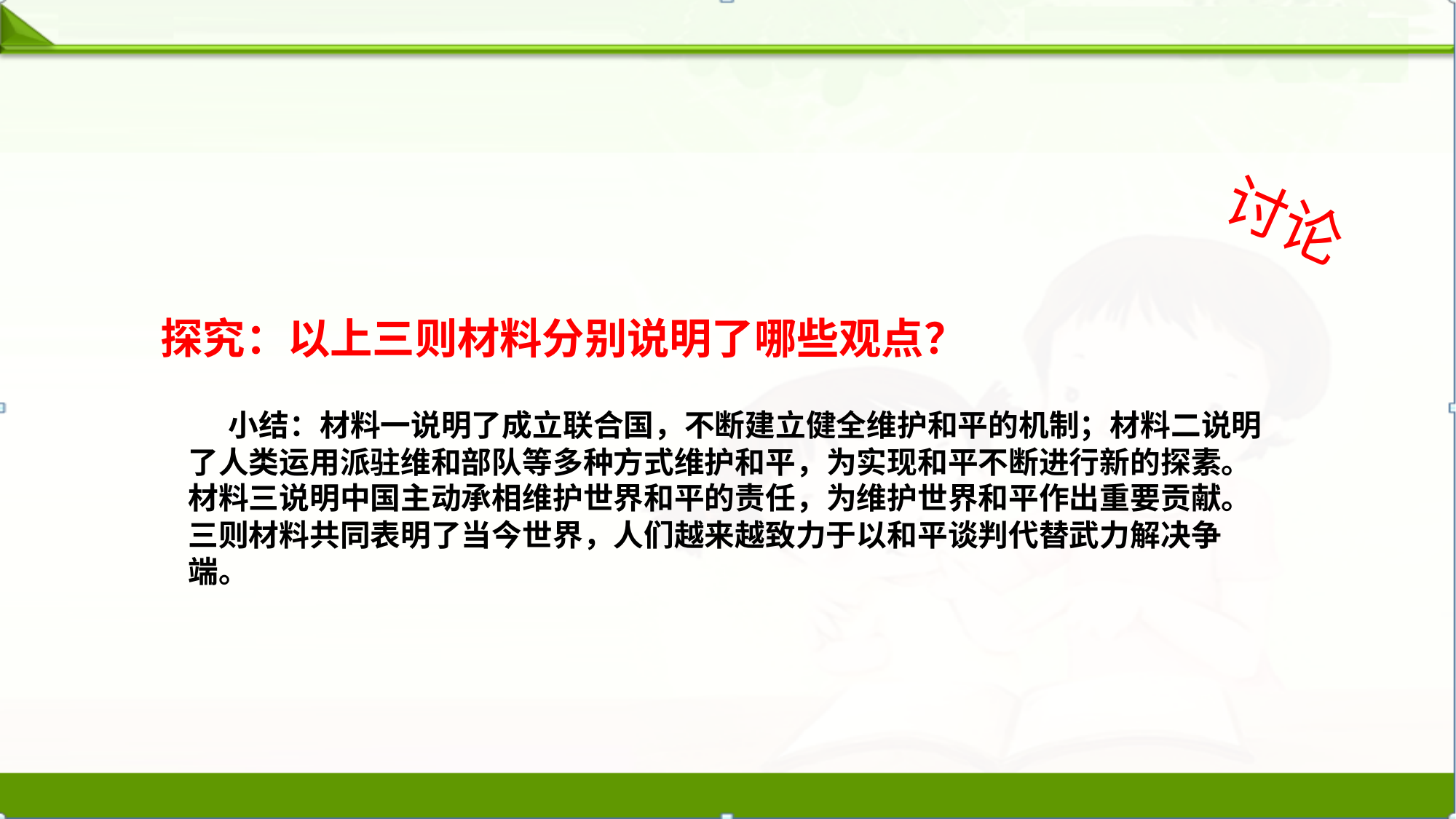

讨论
探究：以上三则材料分别说明了哪些观点？
     小结：材料一说明了成立联合国，不断建立健全维护和平的机制；材料二说明了人类运用派驻维和部队等多种方式维护和平，为实现和平不断进行新的探素。材料三说明中国主动承相维护世界和平的责任，为维护世界和平作出重要贡献。三则材料共同表明了当今世界，人们越来越致力于以和平谈判代替武力解决争端。